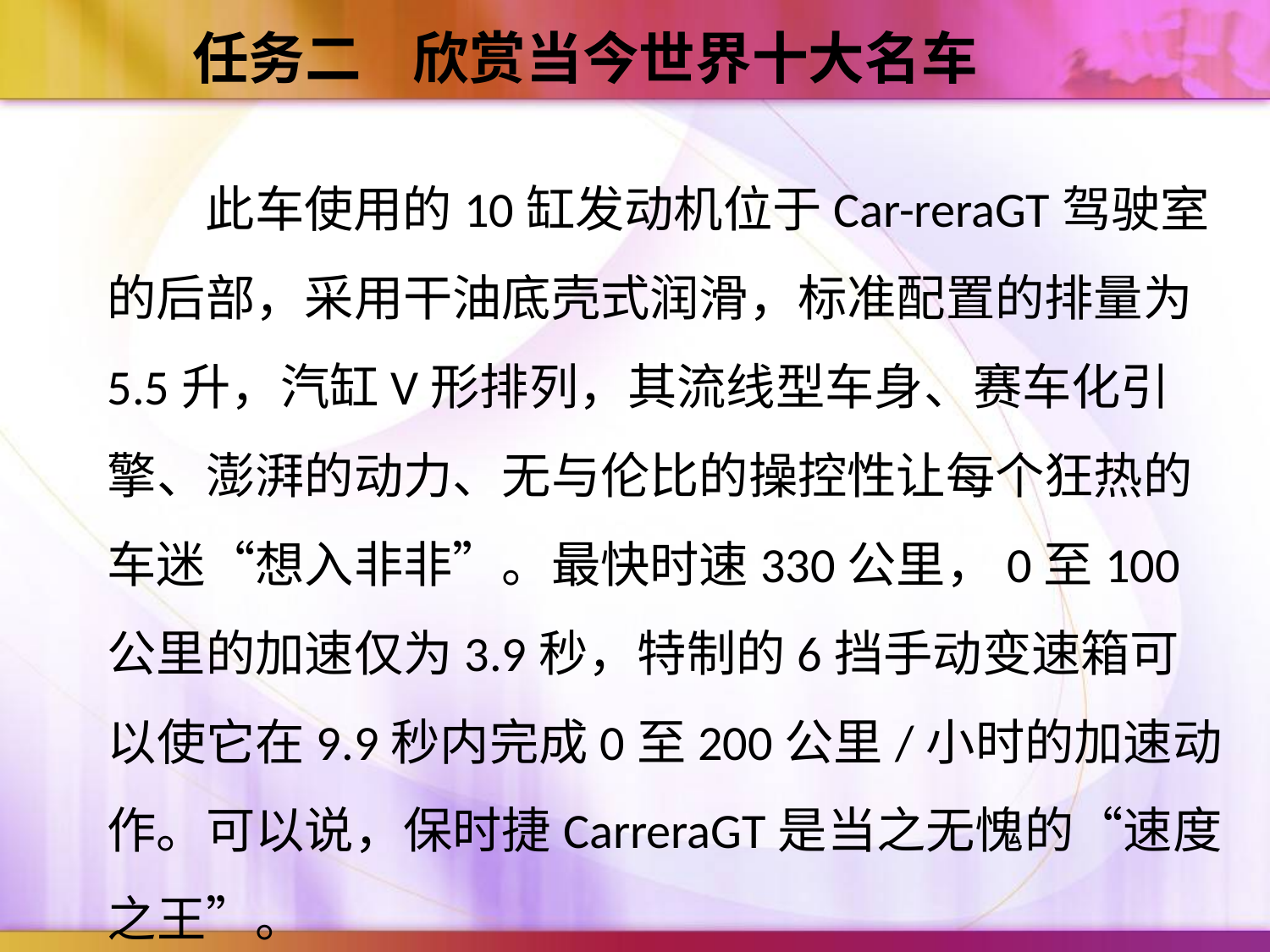

任务二    欣赏当今世界十大名车
    此车使用的10缸发动机位于Car-reraGT驾驶室的后部，采用干油底壳式润滑，标准配置的排量为5.5升，汽缸V形排列，其流线型车身、赛车化引擎、澎湃的动力、无与伦比的操控性让每个狂热的车迷“想入非非”。最快时速330公里，0至100公里的加速仅为3.9秒，特制的6挡手动变速箱可以使它在9.9秒内完成0至200公里/小时的加速动作。可以说，保时捷CarreraGT是当之无愧的“速度之王”。